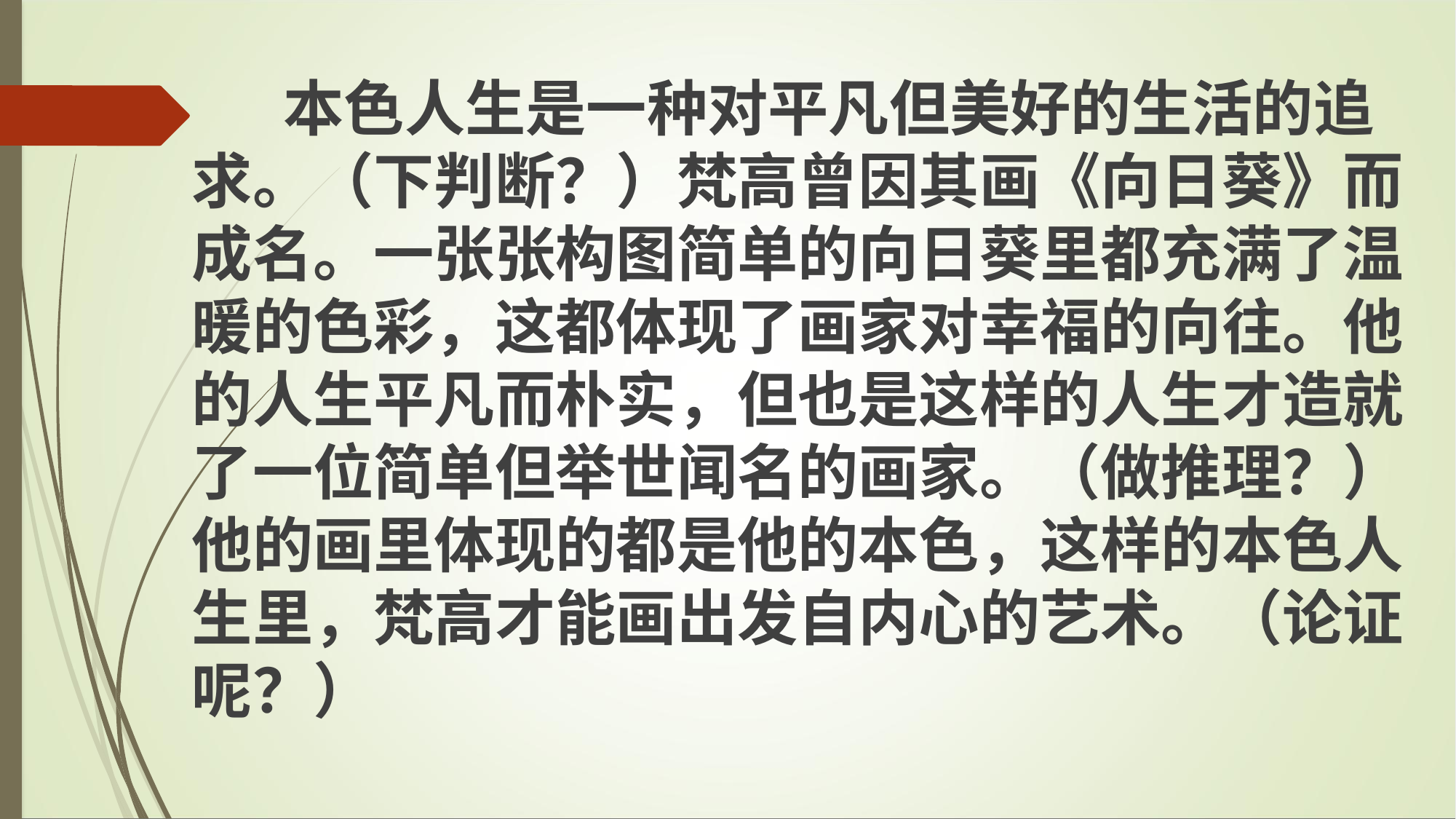

本色人生是一种对平凡但美好的生活的追求。（下判断？）梵高曾因其画《向日葵》而成名。一张张构图简单的向日葵里都充满了温暖的色彩，这都体现了画家对幸福的向往。他的人生平凡而朴实，但也是这样的人生才造就了一位简单但举世闻名的画家。（做推理？）他的画里体现的都是他的本色，这样的本色人生里，梵高才能画出发自内心的艺术。（论证呢？）